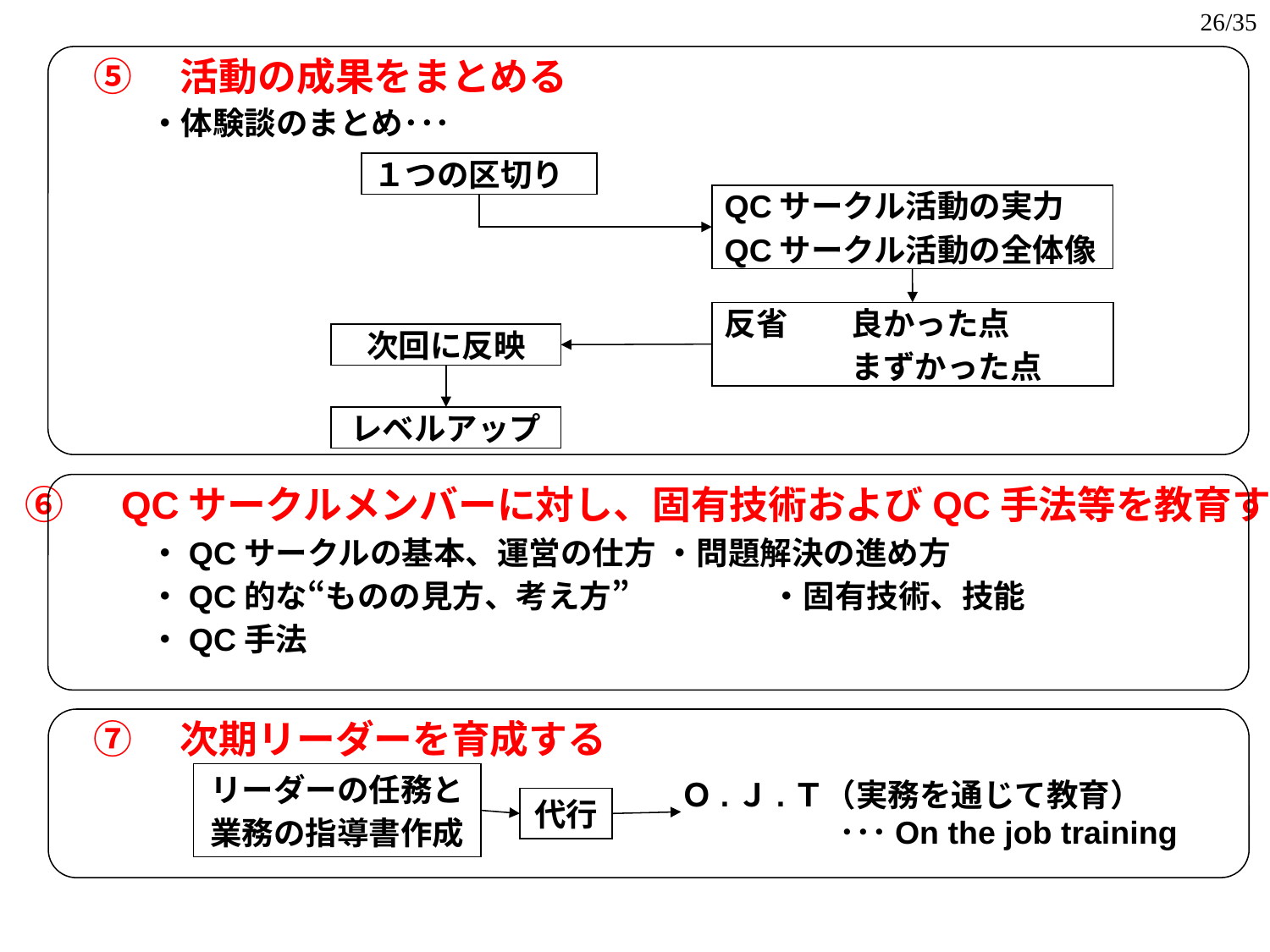

26/35
⑤　活動の成果をまとめる

・体験談のまとめ･･･
１つの区切り
QCサークル活動の実力
QCサークル活動の全体像
反省　　良かった点
　　　　まずかった点
次回に反映
レベルアップ
⑥　QCサークルメンバーに対し、固有技術およびQC手法等を教育する

・QCサークルの基本、運営の仕方	 ・問題解決の進め方
・QC的な“ものの見方、考え方”　　 　　 ・固有技術、技能
・QC手法
⑦　次期リーダーを育成する

リーダーの任務と
業務の指導書作成
Ｏ.Ｊ.Ｔ（実務を通じて教育）
　　　　　･･･On the job training
代行